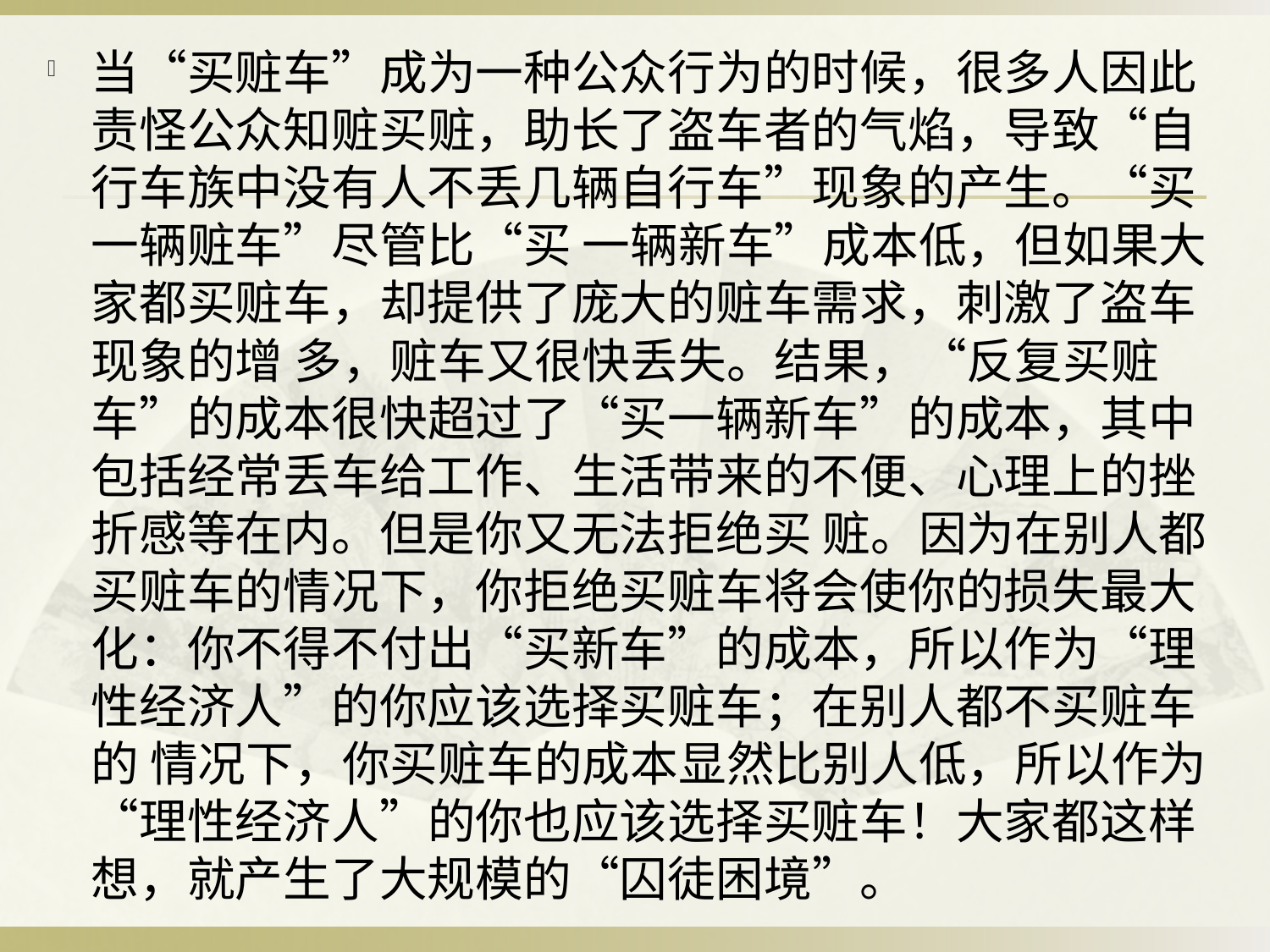

当“买赃车”成为一种公众行为的时候，很多人因此责怪公众知赃买赃，助长了盗车者的气焰，导致“自行车族中没有人不丢几辆自行车”现象的产生。“买一辆赃车”尽管比“买 一辆新车”成本低，但如果大家都买赃车，却提供了庞大的赃车需求，刺激了盗车现象的增 多，赃车又很快丢失。结果，“反复买赃车”的成本很快超过了“买一辆新车”的成本，其中 包括经常丢车给工作、生活带来的不便、心理上的挫折感等在内。但是你又无法拒绝买 赃。因为在别人都买赃车的情况下，你拒绝买赃车将会使你的损失最大化：你不得不付出“买新车”的成本，所以作为“理性经济人”的你应该选择买赃车；在别人都不买赃车的 情况下，你买赃车的成本显然比别人低，所以作为“理性经济人”的你也应该选择买赃车！大家都这样想，就产生了大规模的“囚徒困境”。